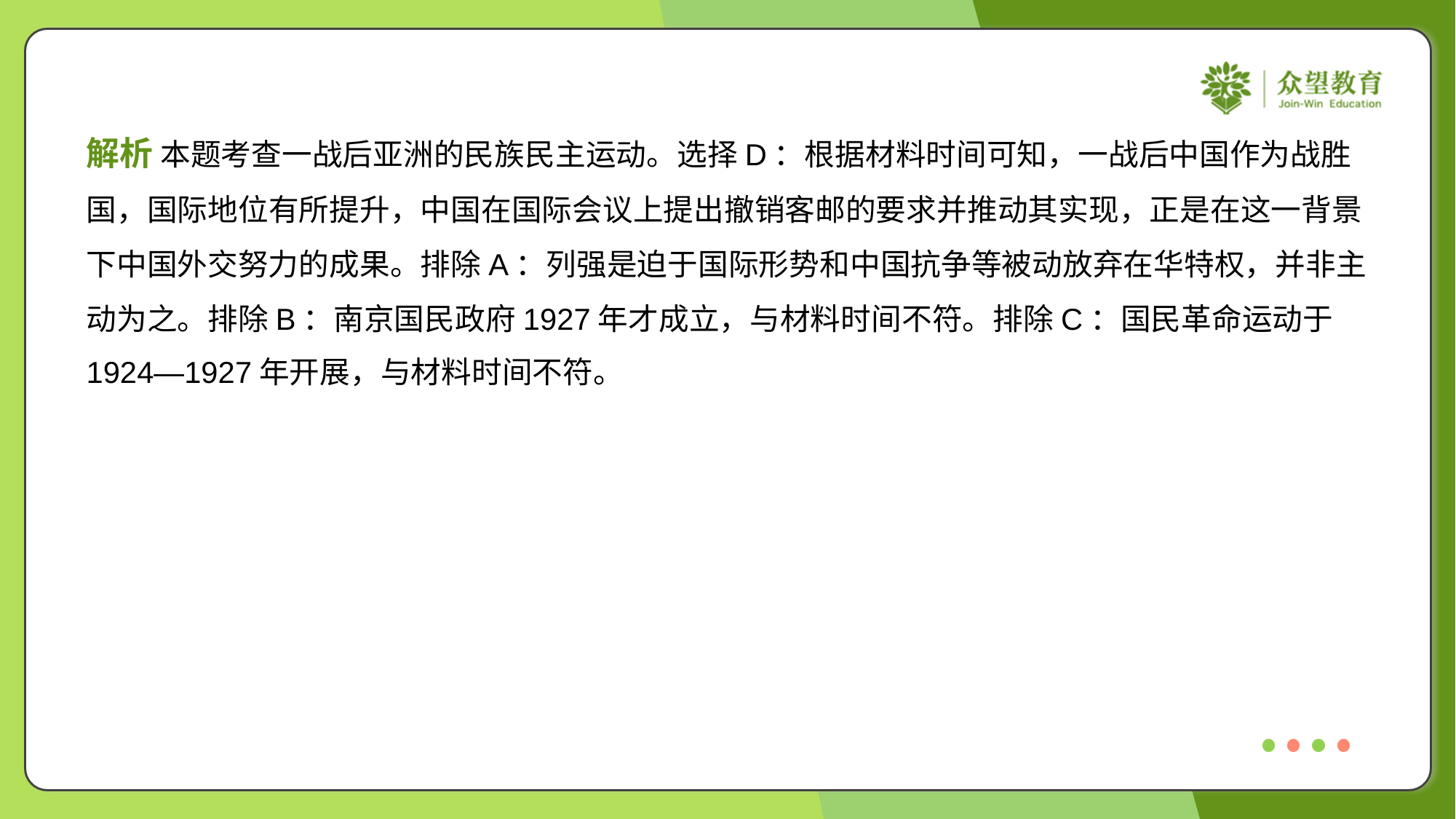

解析 本题考查一战后亚洲的民族民主运动。选择D：根据材料时间可知，一战后中国作为战胜
国，国际地位有所提升，中国在国际会议上提出撤销客邮的要求并推动其实现，正是在这一背景
下中国外交努力的成果。排除A：列强是迫于国际形势和中国抗争等被动放弃在华特权，并非主
动为之。排除B：南京国民政府1927年才成立，与材料时间不符。排除C：国民革命运动于
1924—1927年开展，与材料时间不符。